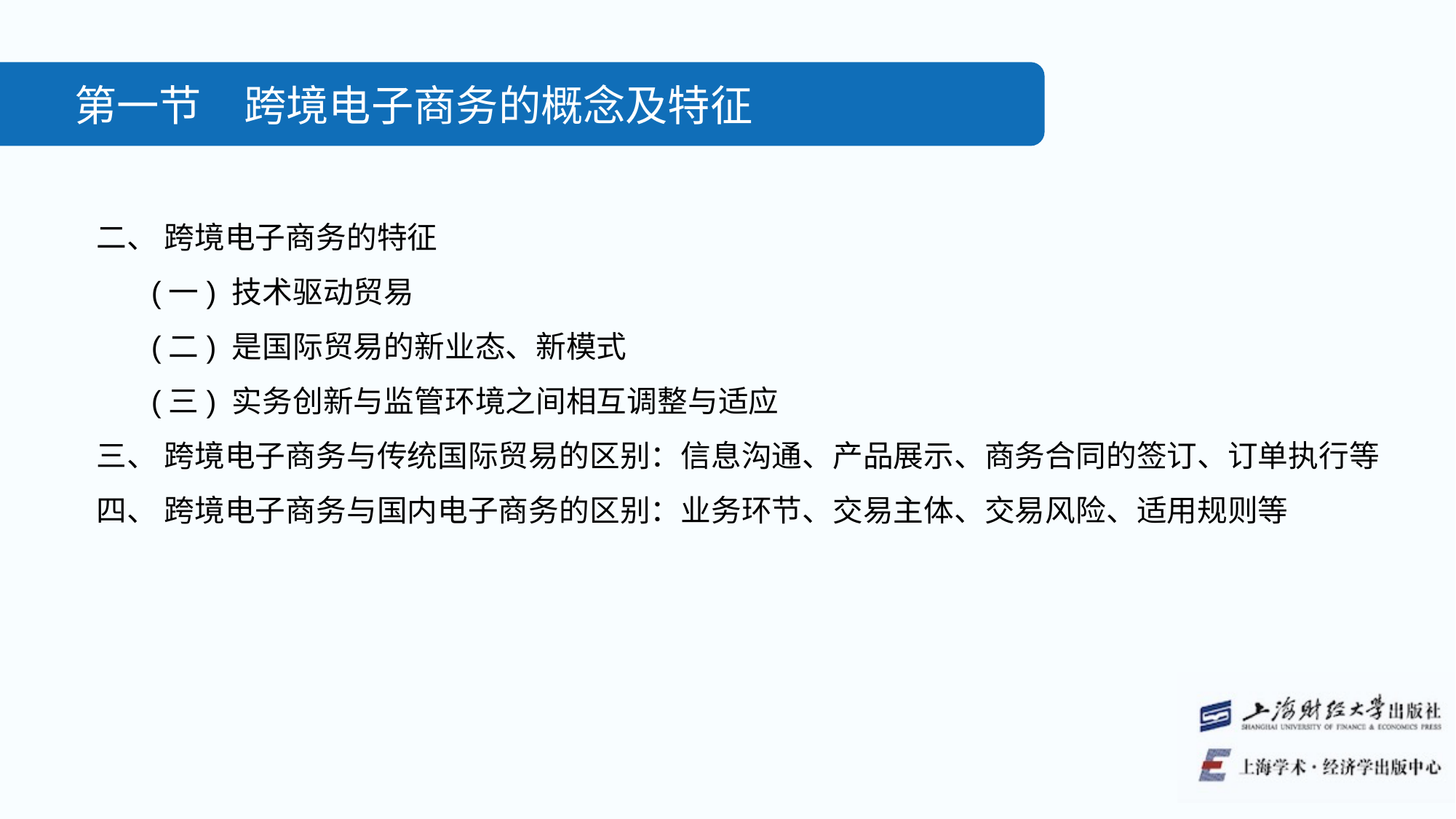

第一节　跨境电子商务的概念及特征
二、 跨境电子商务的特征
(一) 技术驱动贸易
(二) 是国际贸易的新业态、新模式
(三) 实务创新与监管环境之间相互调整与适应
三、 跨境电子商务与传统国际贸易的区别：信息沟通、产品展示、商务合同的签订、订单执行等
四、 跨境电子商务与国内电子商务的区别：业务环节、交易主体、交易风险、适用规则等